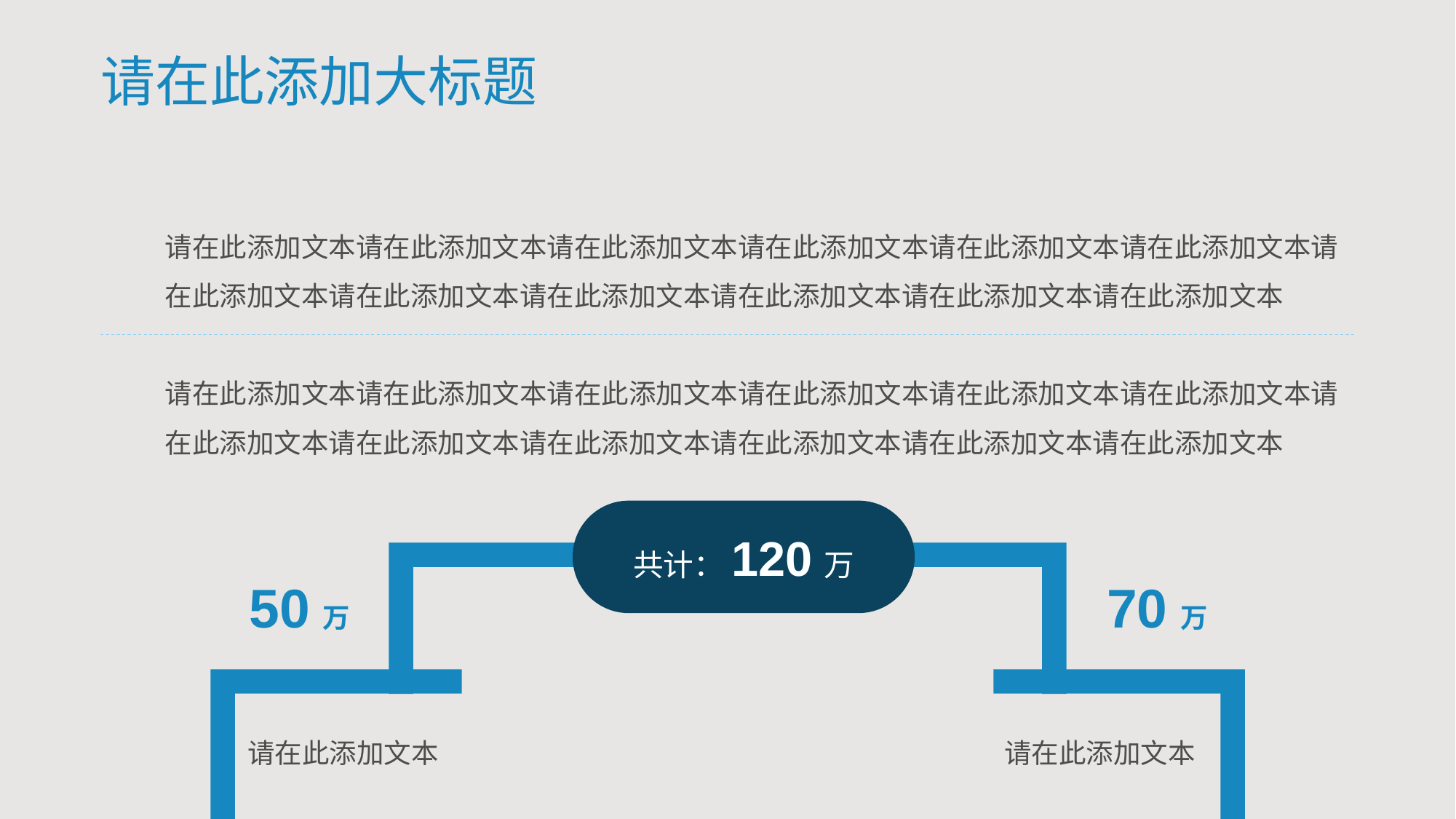

# 请在此添加大标题
请在此添加文本请在此添加文本请在此添加文本请在此添加文本请在此添加文本请在此添加文本请在此添加文本请在此添加文本请在此添加文本请在此添加文本请在此添加文本请在此添加文本
请在此添加文本请在此添加文本请在此添加文本请在此添加文本请在此添加文本请在此添加文本请在此添加文本请在此添加文本请在此添加文本请在此添加文本请在此添加文本请在此添加文本

共计：120万
50万
70万

请在此添加文本
请在此添加文本